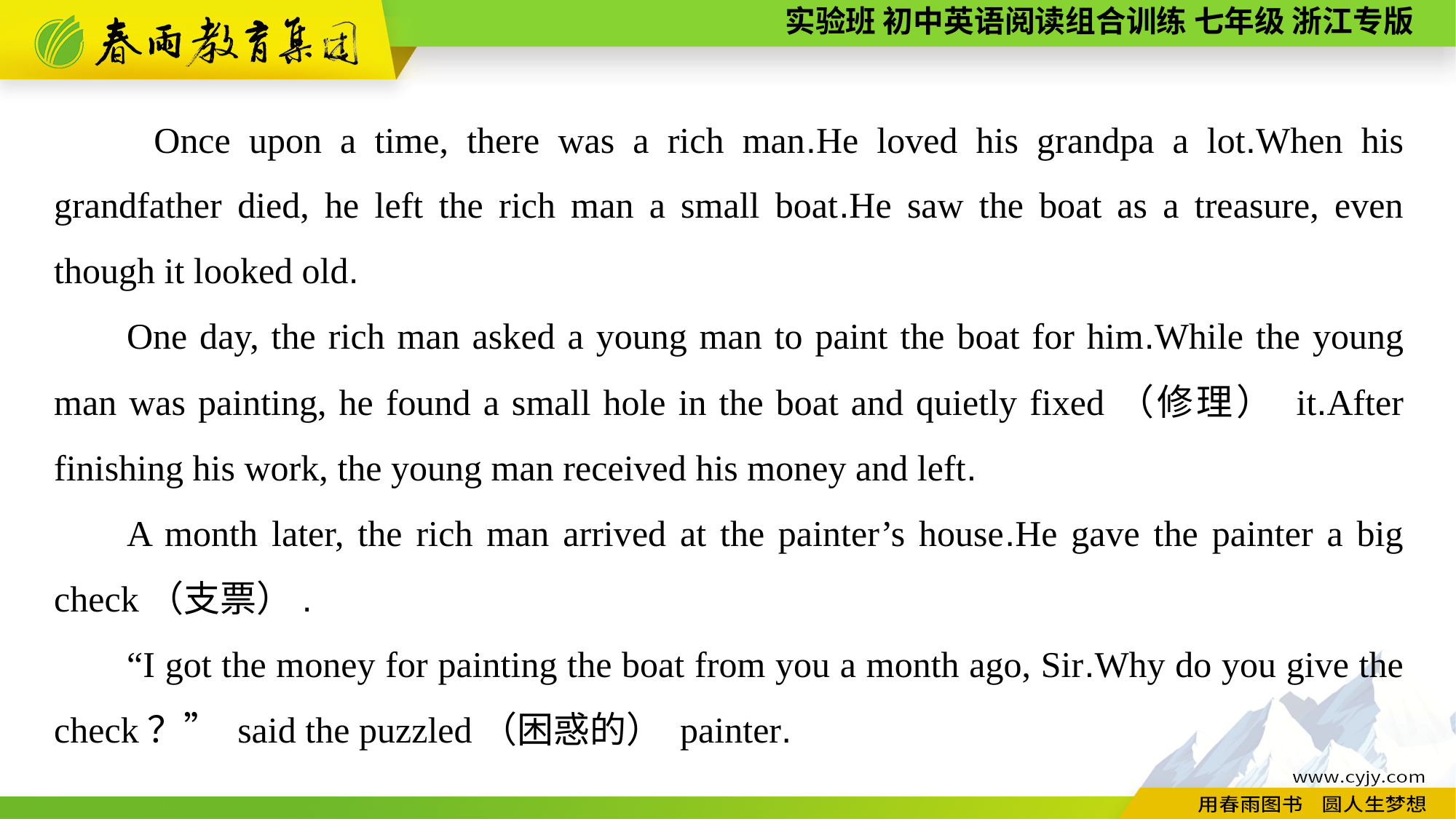

Once upon a time, there was a rich man.He loved his grandpa a lot.When his grandfather died, he left the rich man a small boat.He saw the boat as a treasure, even though it looked old.
One day, the rich man asked a young man to paint the boat for him.While the young man was painting, he found a small hole in the boat and quietly fixed（修理） it.After finishing his work, the young man received his money and left.
A month later, the rich man arrived at the painter’s house.He gave the painter a big check（支票）.
“I got the money for painting the boat from you a month ago, Sir.Why do you give the check？” said the puzzled（困惑的） painter.